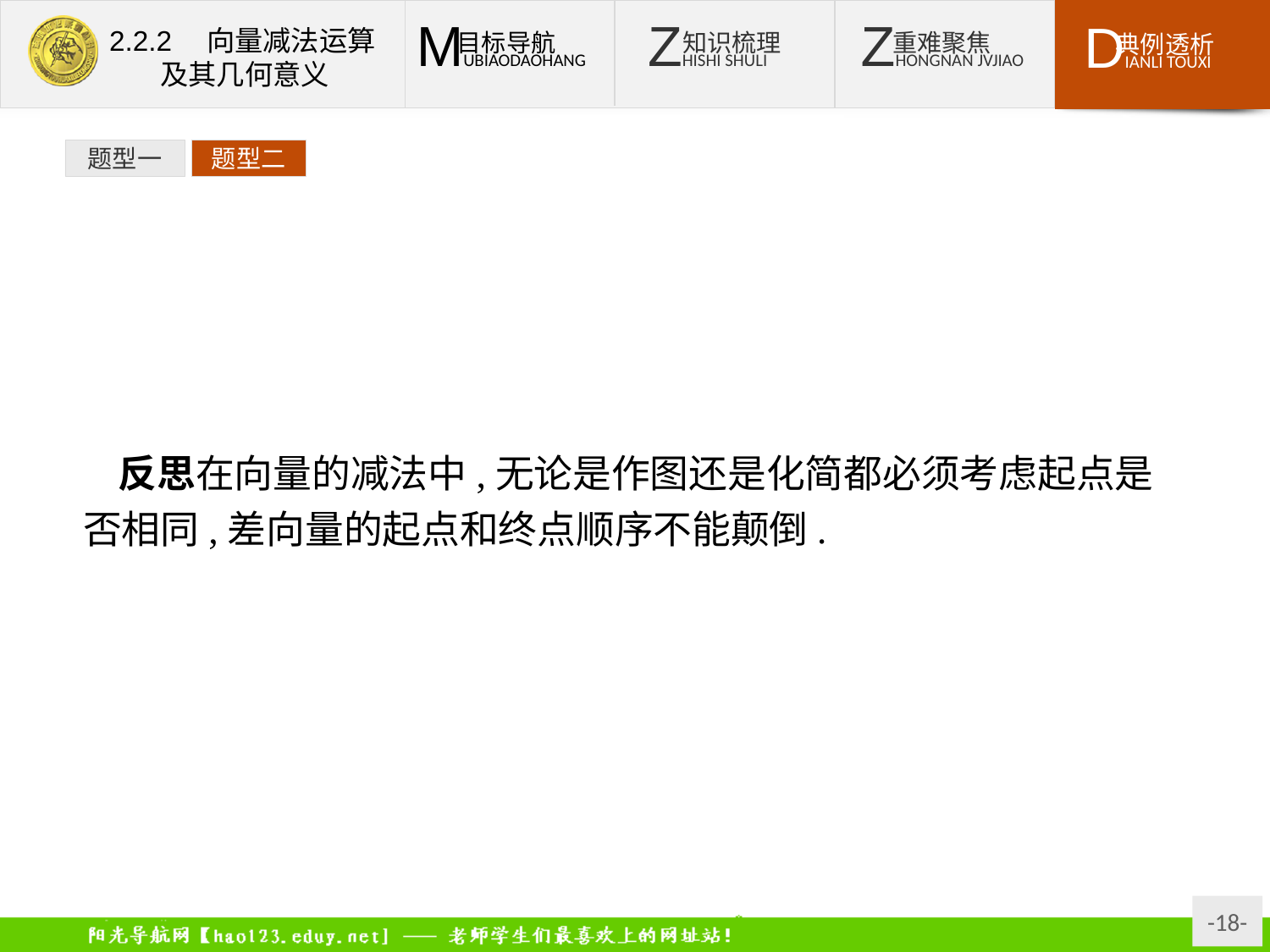

题型一
题型二
反思在向量的减法中,无论是作图还是化简都必须考虑起点是否相同,差向量的起点和终点顺序不能颠倒.